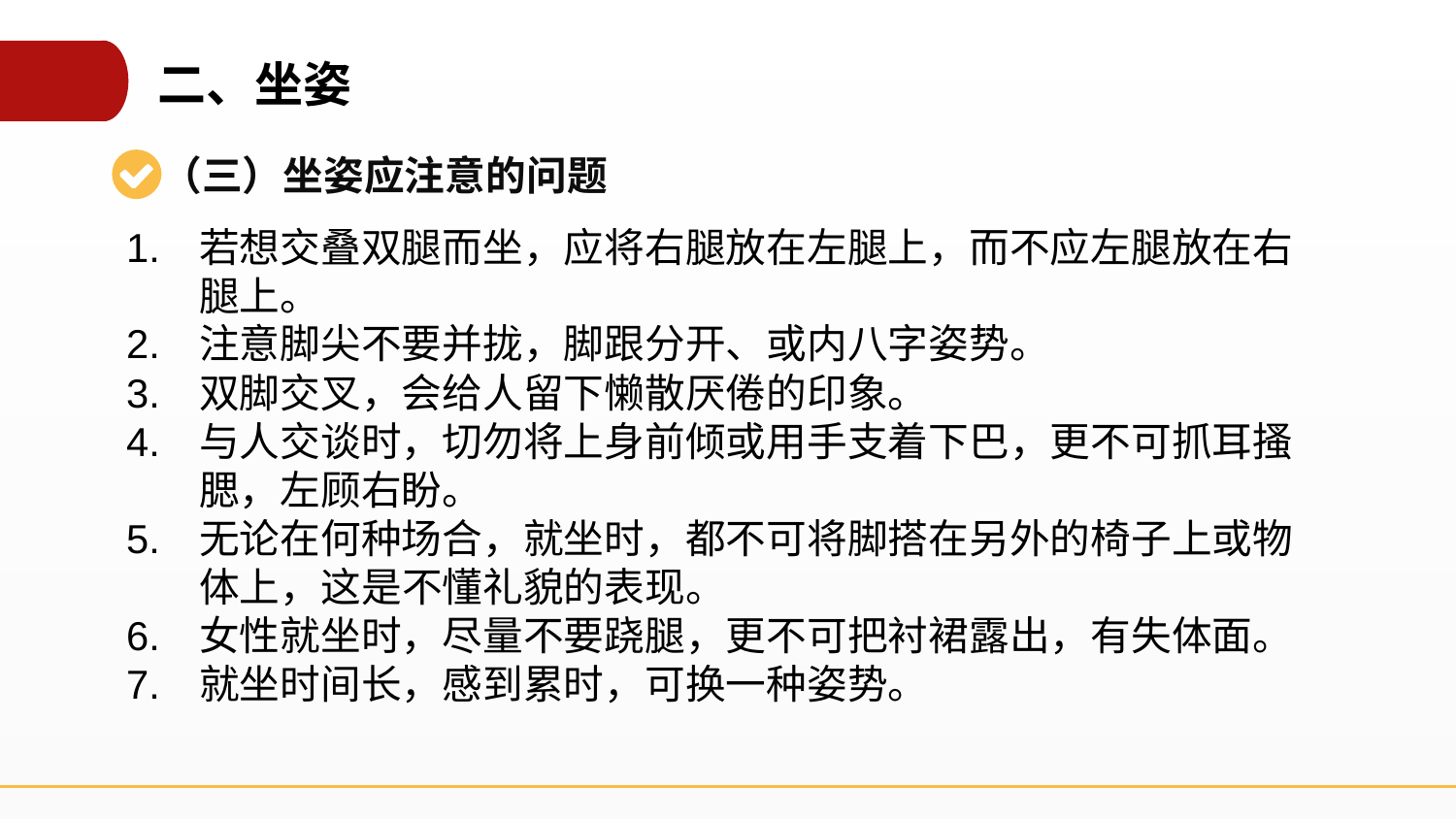

二、坐姿

（三）坐姿应注意的问题
若想交叠双腿而坐，应将右腿放在左腿上，而不应左腿放在右腿上。
注意脚尖不要并拢，脚跟分开、或内八字姿势。
双脚交叉，会给人留下懒散厌倦的印象。
与人交谈时，切勿将上身前倾或用手支着下巴，更不可抓耳搔腮，左顾右盼。
无论在何种场合，就坐时，都不可将脚搭在另外的椅子上或物体上，这是不懂礼貌的表现。
女性就坐时，尽量不要跷腿，更不可把衬裙露出，有失体面。
就坐时间长，感到累时，可换一种姿势。